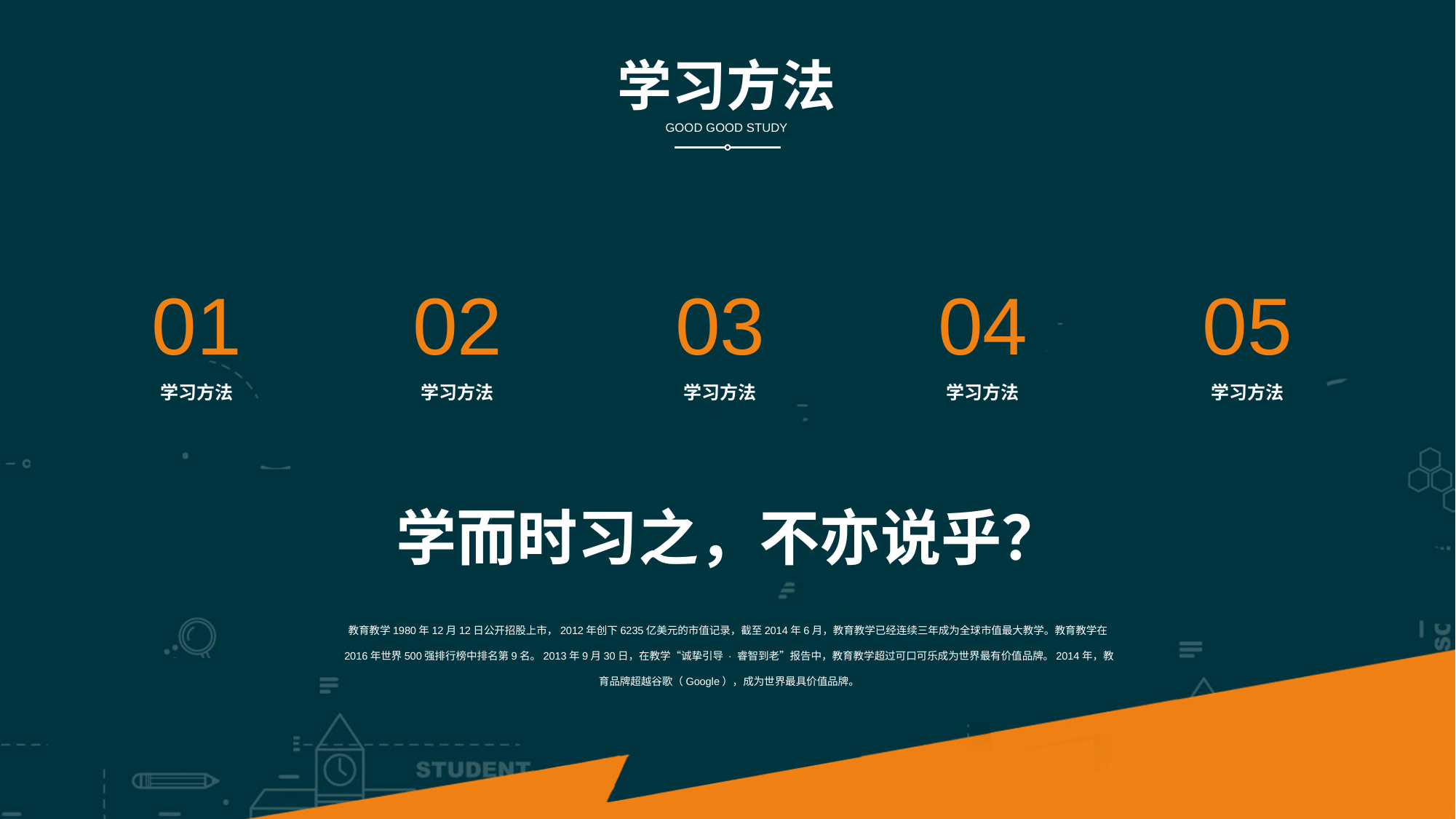

学习方法
GOOD GOOD STUDY

01
02
03
04
05
学习方法
学习方法
学习方法
学习方法
学习方法
学而时习之，不亦说乎？
教育教学1980年12月12日公开招股上市，2012年创下6235亿美元的市值记录，截至2014年6月，教育教学已经连续三年成为全球市值最大教学。教育教学在2016年世界500强排行榜中排名第9名。2013年9月30日，在教学“诚挚引导 · 睿智到老”报告中，教育教学超过可口可乐成为世界最有价值品牌。2014年，教育品牌超越谷歌（Google），成为世界最具价值品牌。